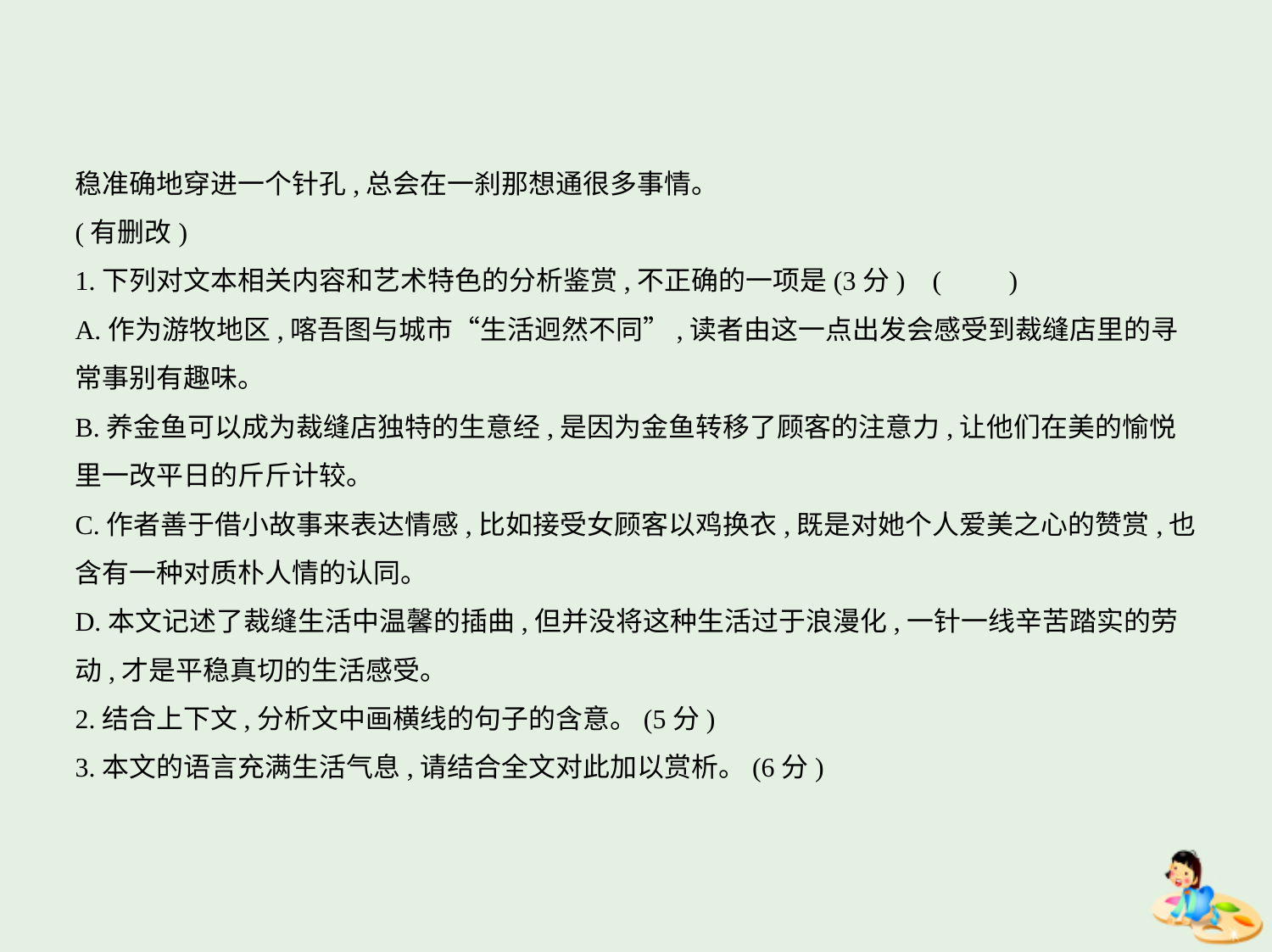

稳准确地穿进一个针孔,总会在一刹那想通很多事情。
(有删改)
1.下列对文本相关内容和艺术特色的分析鉴赏,不正确的一项是(3分) (　　)
A.作为游牧地区,喀吾图与城市“生活迥然不同”,读者由这一点出发会感受到裁缝店里的寻
常事别有趣味。
B.养金鱼可以成为裁缝店独特的生意经,是因为金鱼转移了顾客的注意力,让他们在美的愉悦
里一改平日的斤斤计较。
C.作者善于借小故事来表达情感,比如接受女顾客以鸡换衣,既是对她个人爱美之心的赞赏,也
含有一种对质朴人情的认同。
D.本文记述了裁缝生活中温馨的插曲,但并没将这种生活过于浪漫化,一针一线辛苦踏实的劳
动,才是平稳真切的生活感受。
2.结合上下文,分析文中画横线的句子的含意。(5分)
3.本文的语言充满生活气息,请结合全文对此加以赏析。(6分)